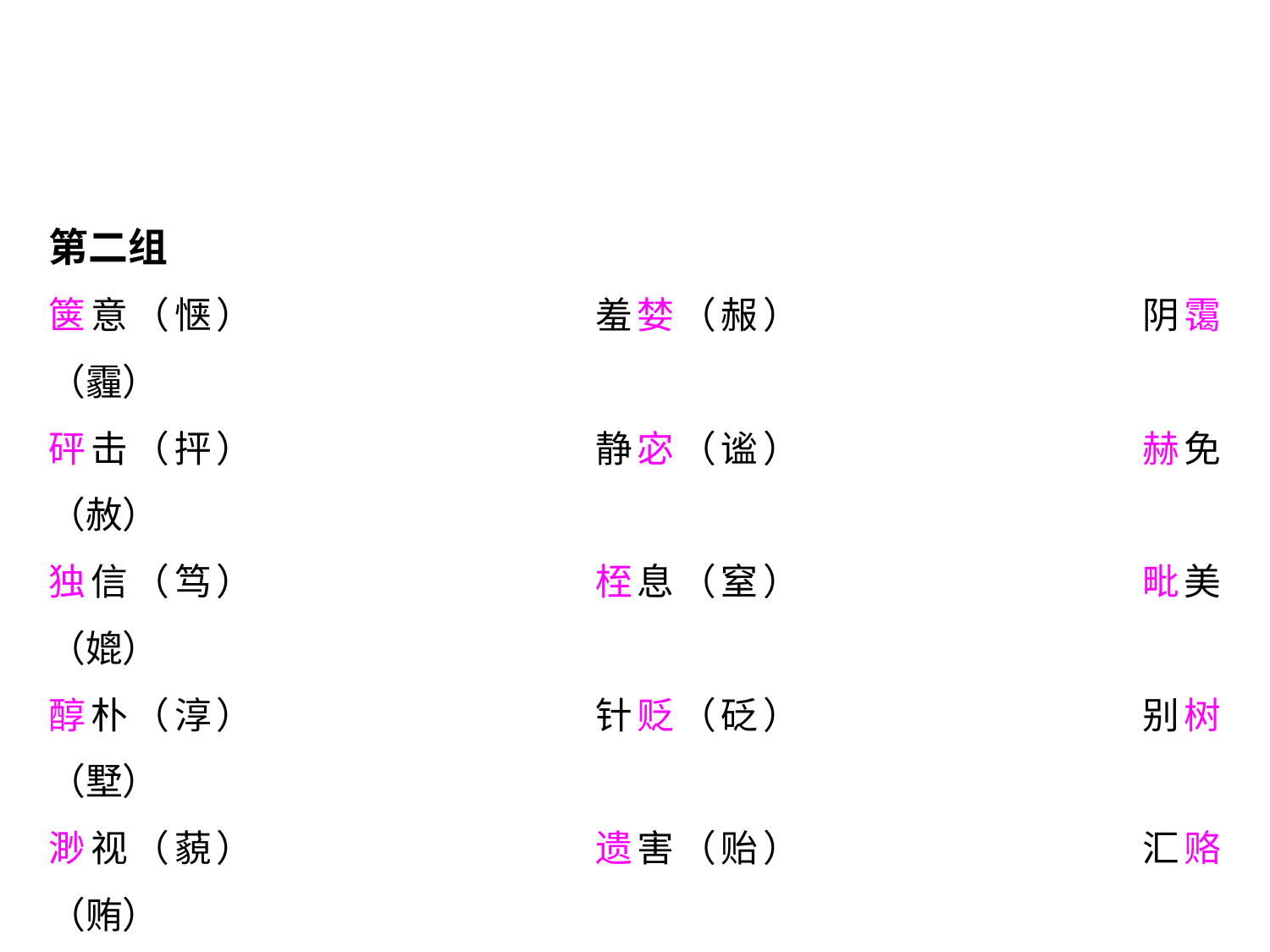

第二组
箧意（惬）			羞婪（赧）			阴霭（霾）
砰击（抨）			静宓（谧）			赫免（赦）
独信（笃）			桎息（窒）			毗美（媲）
醇朴（淳）			针贬（砭）			别树（墅）
渺视（藐）			遗害（贻）			汇赂（贿）
恶诈（讹）			整伤（饬）			造指（诣）
振灾（赈）			笑恹（靥）			素愿（夙）
邂后（逅）			污诟（垢）			锐智（睿）